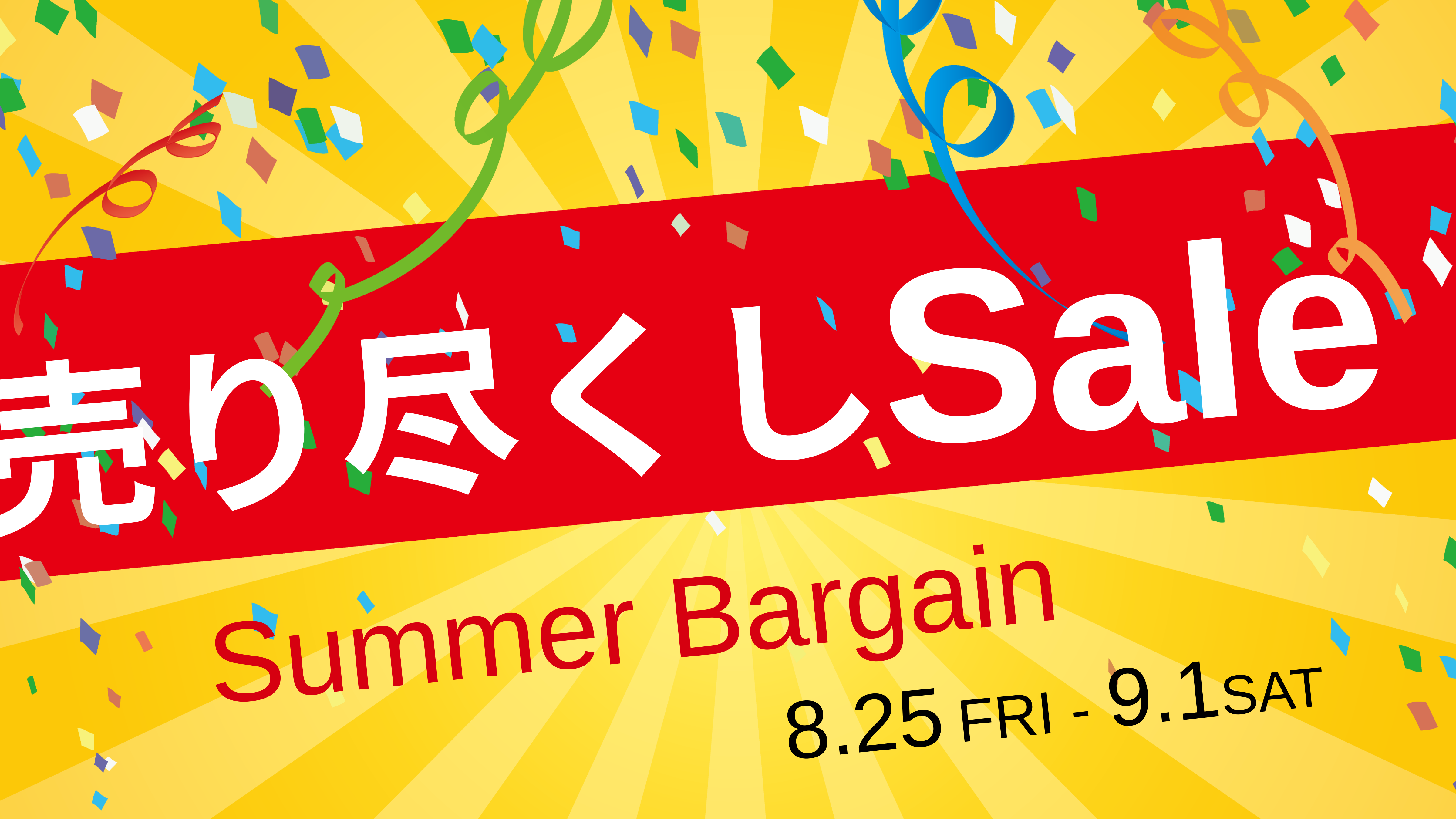

Sale
売り尽くし
Summer Bargain
8.25 FRI - 9.1SAT